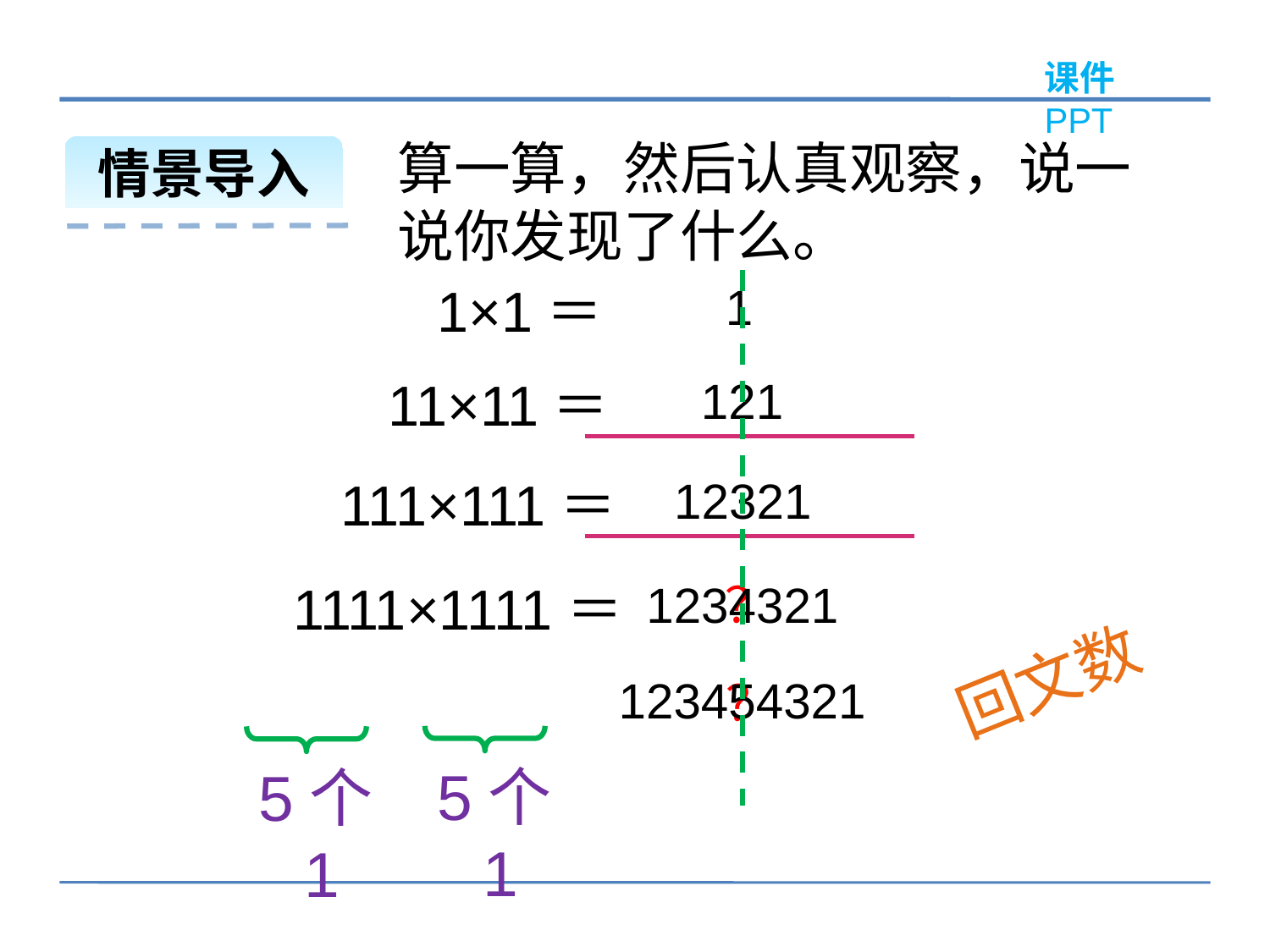

课件PPT
算一算，然后认真观察，说一说你发现了什么。
情景导入

1×1＝
1
11×11＝
121
111×111＝
12321
1111×1111＝
1234321
？
回文数
123454321
？

5个1
5个1